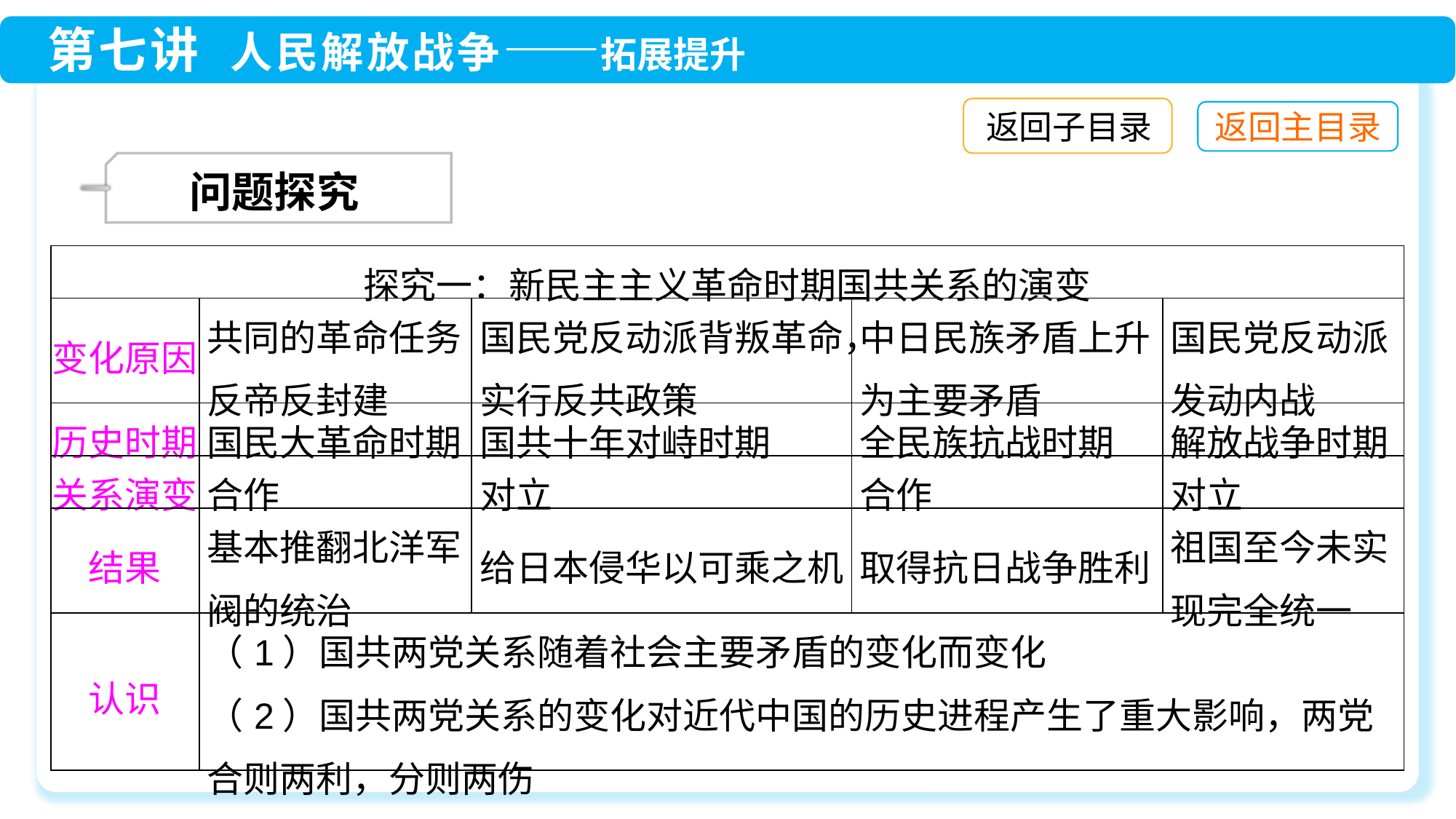

返回子目录
 问题探究

| 探究一：新民主主义革命时期国共关系的演变 |  |  |  |  |
| --- | --- | --- | --- | --- |
| 变化原因 | 共同的革命任务反帝反封建 | 国民党反动派背叛革命，实行反共政策 | 中日民族矛盾上升为主要矛盾 | 国民党反动派发动内战 |
| 历史时期 | 国民大革命时期 | 国共十年对峙时期 | 全民族抗战时期 | 解放战争时期 |
| 关系演变 | 合作 | 对立 | 合作 | 对立 |
| 结果 | 基本推翻北洋军阀的统治 | 给日本侵华以可乘之机 | 取得抗日战争胜利 | 祖国至今未实现完全统一 |
| 认识 | （1）国共两党关系随着社会主要矛盾的变化而变化 （2）国共两党关系的变化对近代中国的历史进程产生了重大影响，两党合则两利，分则两伤 |  |  |  |